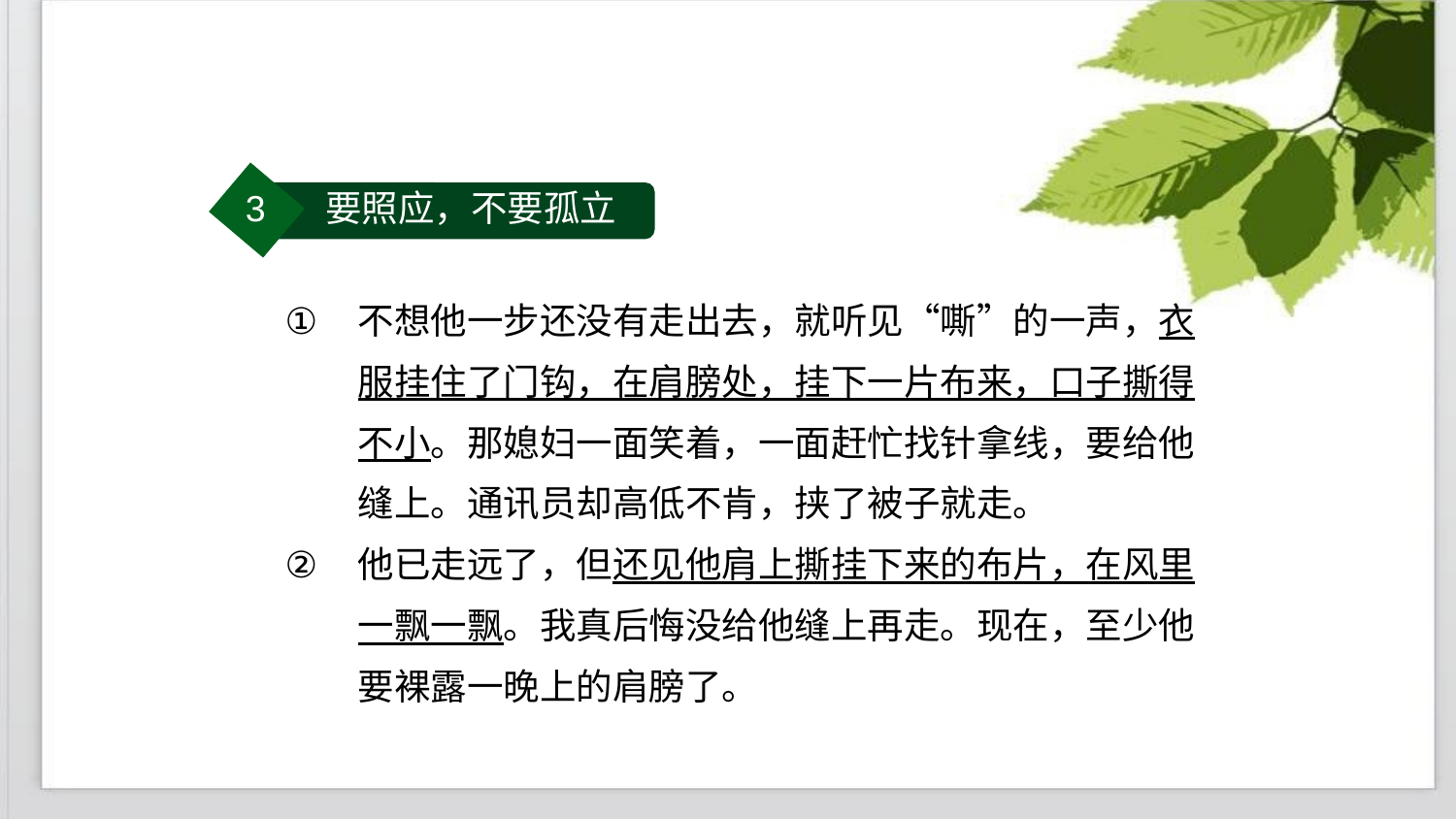

3     要照应，不要孤立
不想他一步还没有走出去，就听见“嘶”的一声，衣服挂住了门钩，在肩膀处，挂下一片布来，口子撕得不小。那媳妇一面笑着，一面赶忙找针拿线，要给他缝上。通讯员却高低不肯，挟了被子就走。
他已走远了，但还见他肩上撕挂下来的布片，在风里一飘一飘。我真后悔没给他缝上再走。现在，至少他要裸露一晚上的肩膀了。